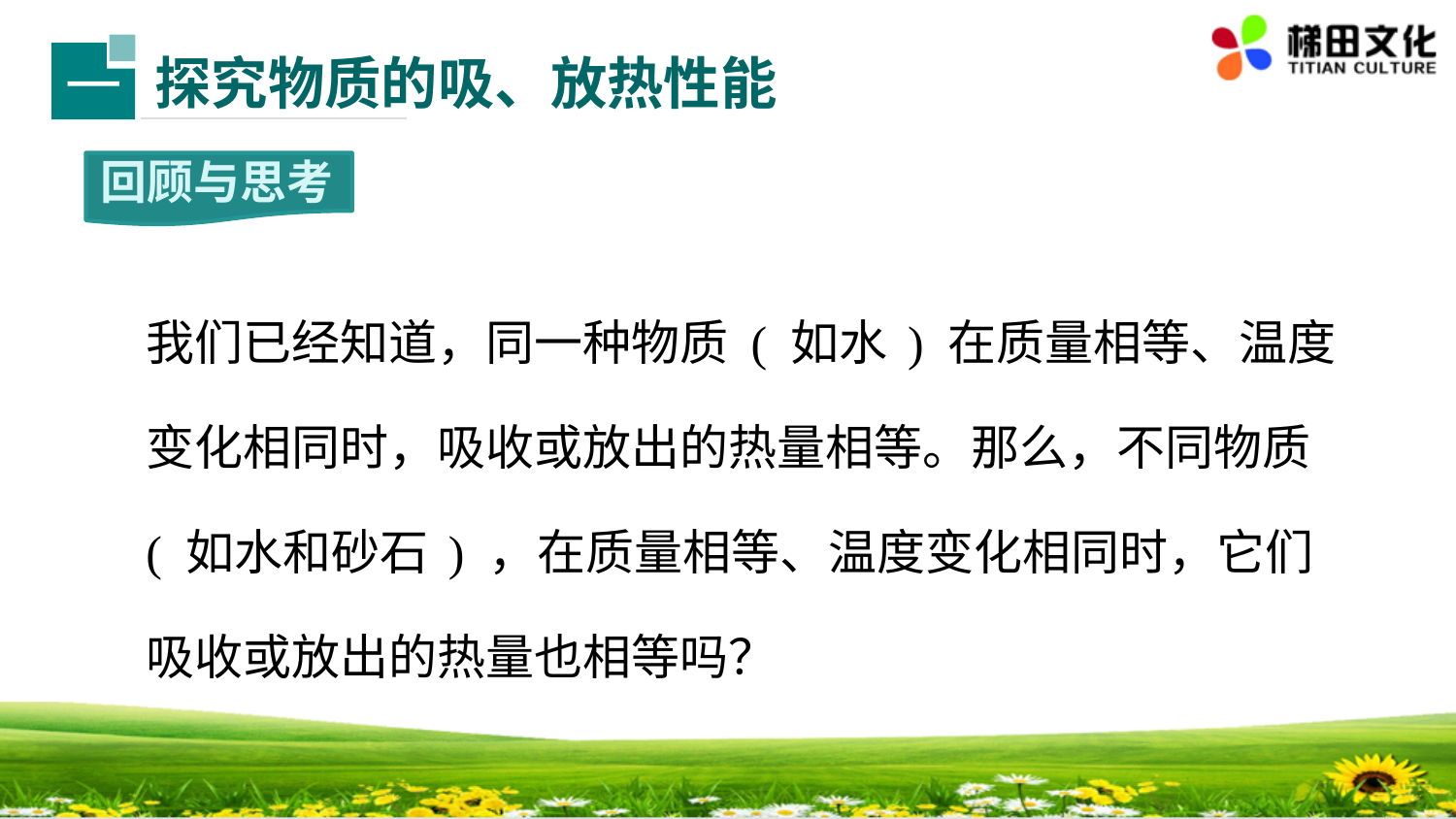

探究物质的吸、放热性能
一

回顾与思考

我们已经知道，同一种物质 ( 如水 ) 在质量相等、温度变化相同时，吸收或放出的热量相等。那么，不同物质 ( 如水和砂石 ) ，在质量相等、温度变化相同时，它们吸收或放出的热量也相等吗？